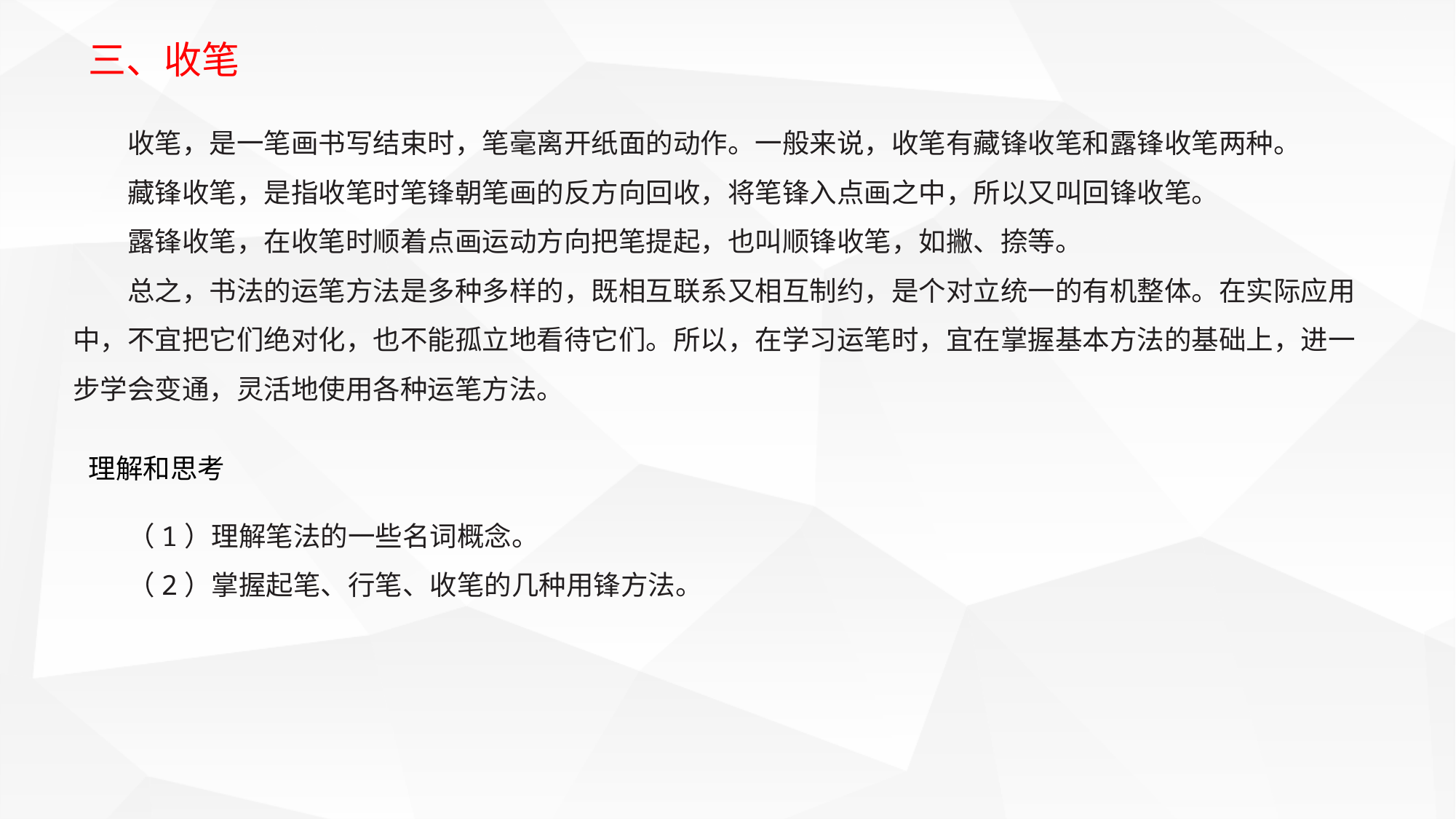

三、收笔
收笔，是一笔画书写结束时，笔毫离开纸面的动作。一般来说，收笔有藏锋收笔和露锋收笔两种。
藏锋收笔，是指收笔时笔锋朝笔画的反方向回收，将笔锋入点画之中，所以又叫回锋收笔。
露锋收笔，在收笔时顺着点画运动方向把笔提起，也叫顺锋收笔，如撇、捺等。
总之，书法的运笔方法是多种多样的，既相互联系又相互制约，是个对立统一的有机整体。在实际应用中，不宜把它们绝对化，也不能孤立地看待它们。所以，在学习运笔时，宜在掌握基本方法的基础上，进一步学会变通，灵活地使用各种运笔方法。
理解和思考
（1）理解笔法的一些名词概念。
（2）掌握起笔、行笔、收笔的几种用锋方法。